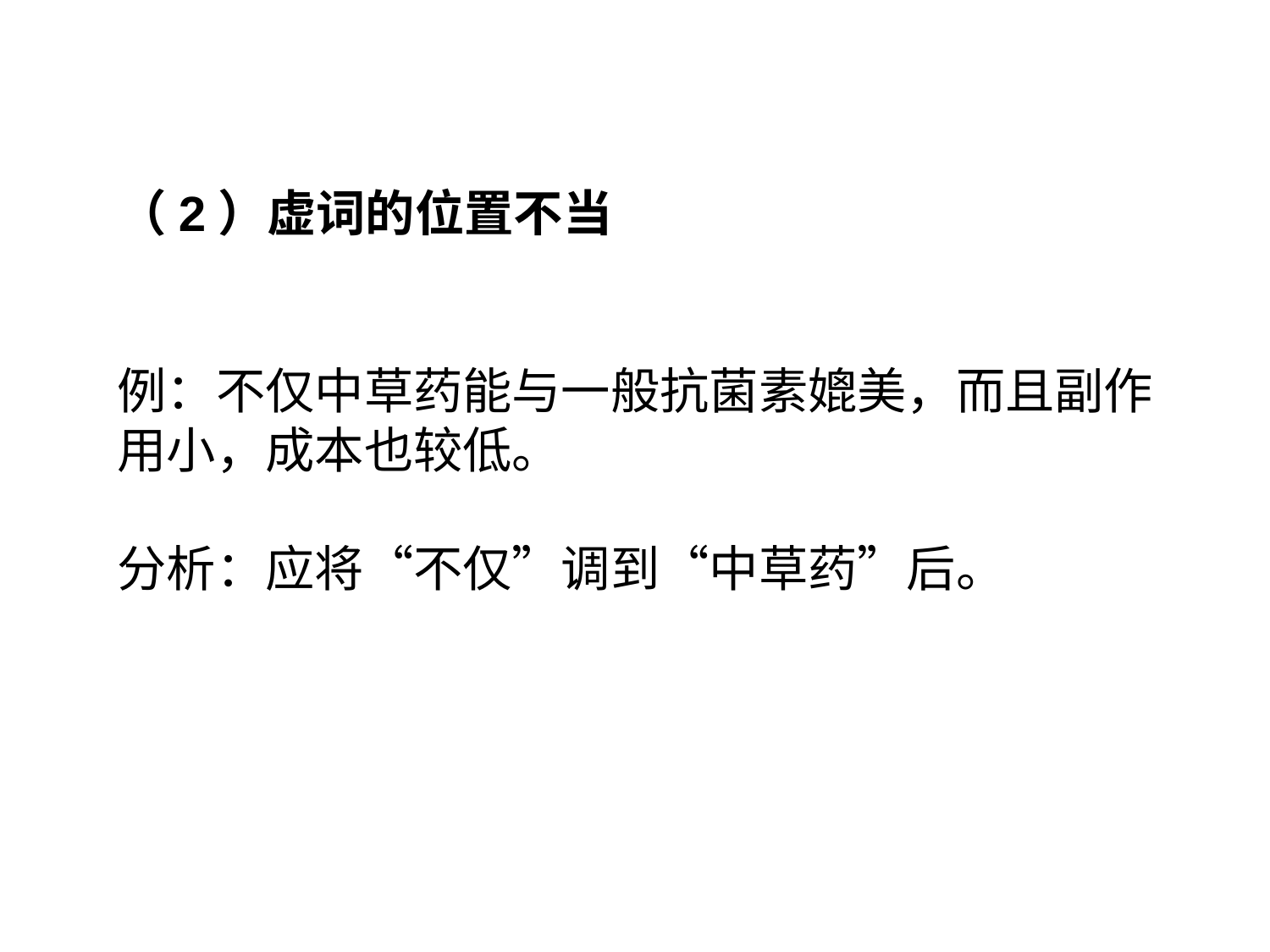

（2）虚词的位置不当

例：不仅中草药能与一般抗菌素媲美，而且副作用小，成本也较低。

分析：应将“不仅”调到“中草药”后。